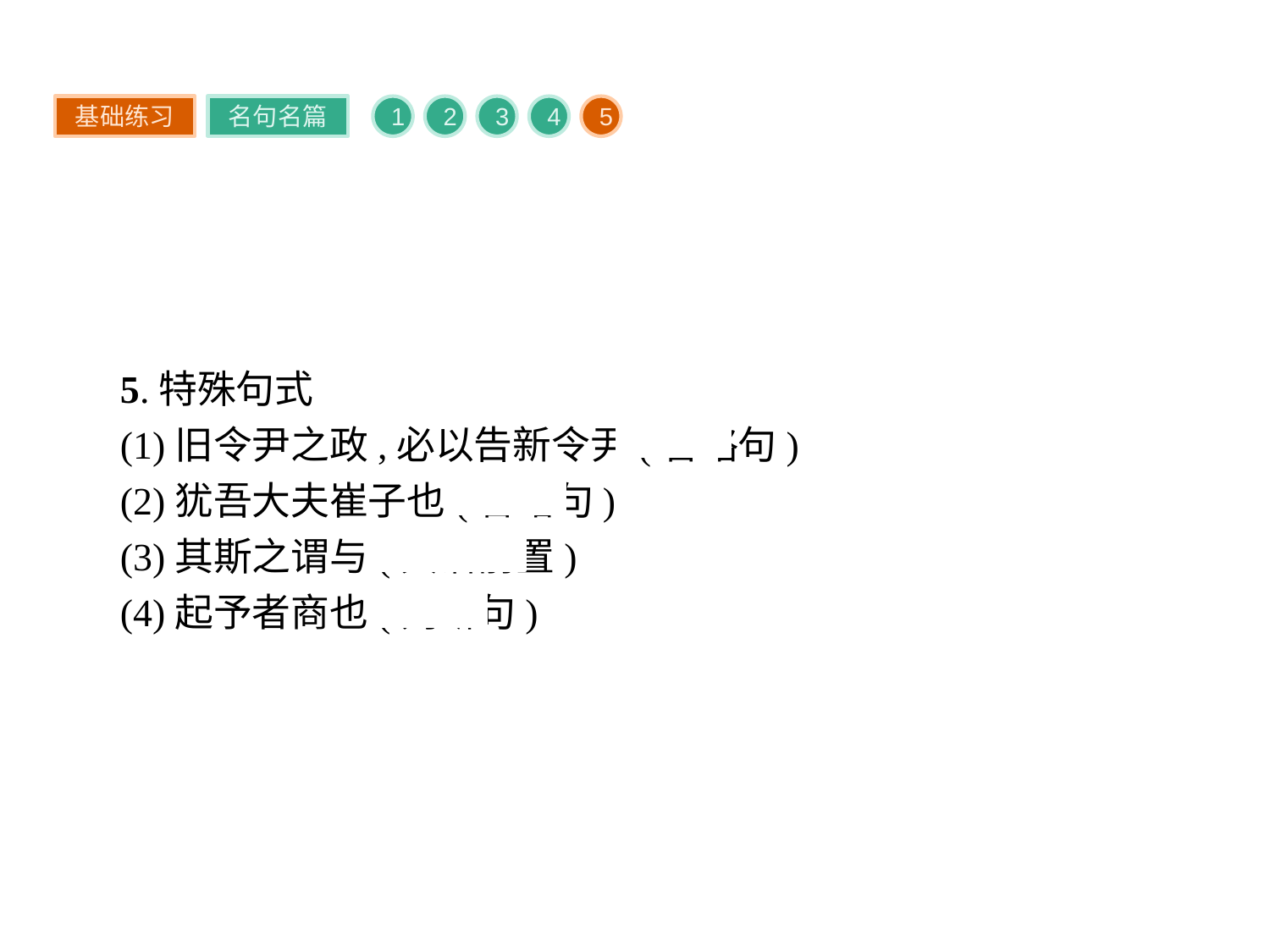

基础练习
名句名篇
1
2
3
4
5
5.特殊句式
(1)旧令尹之政,必以告新令尹(省略句)
(2)犹吾大夫崔子也(省略句)
(3)其斯之谓与(宾语前置)
(4)起予者商也(判断句)